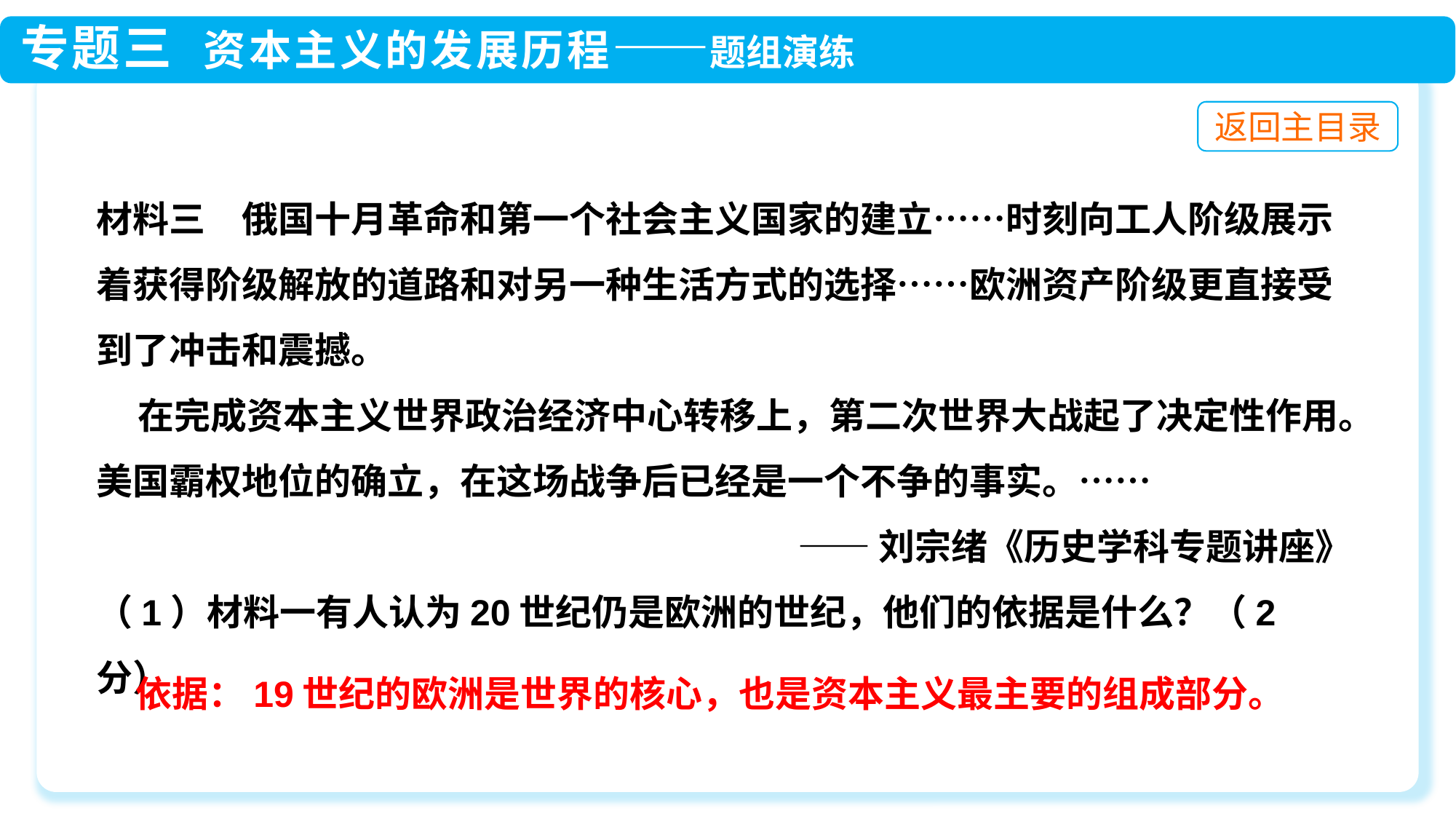

材料三　俄国十月革命和第一个社会主义国家的建立……时刻向工人阶级展示着获得阶级解放的道路和对另一种生活方式的选择……欧洲资产阶级更直接受到了冲击和震撼。
    在完成资本主义世界政治经济中心转移上，第二次世界大战起了决定性作用。美国霸权地位的确立，在这场战争后已经是一个不争的事实。……
——刘宗绪《历史学科专题讲座》
（1）材料一有人认为20世纪仍是欧洲的世纪，他们的依据是什么？（2分）
依据：19世纪的欧洲是世界的核心，也是资本主义最主要的组成部分。